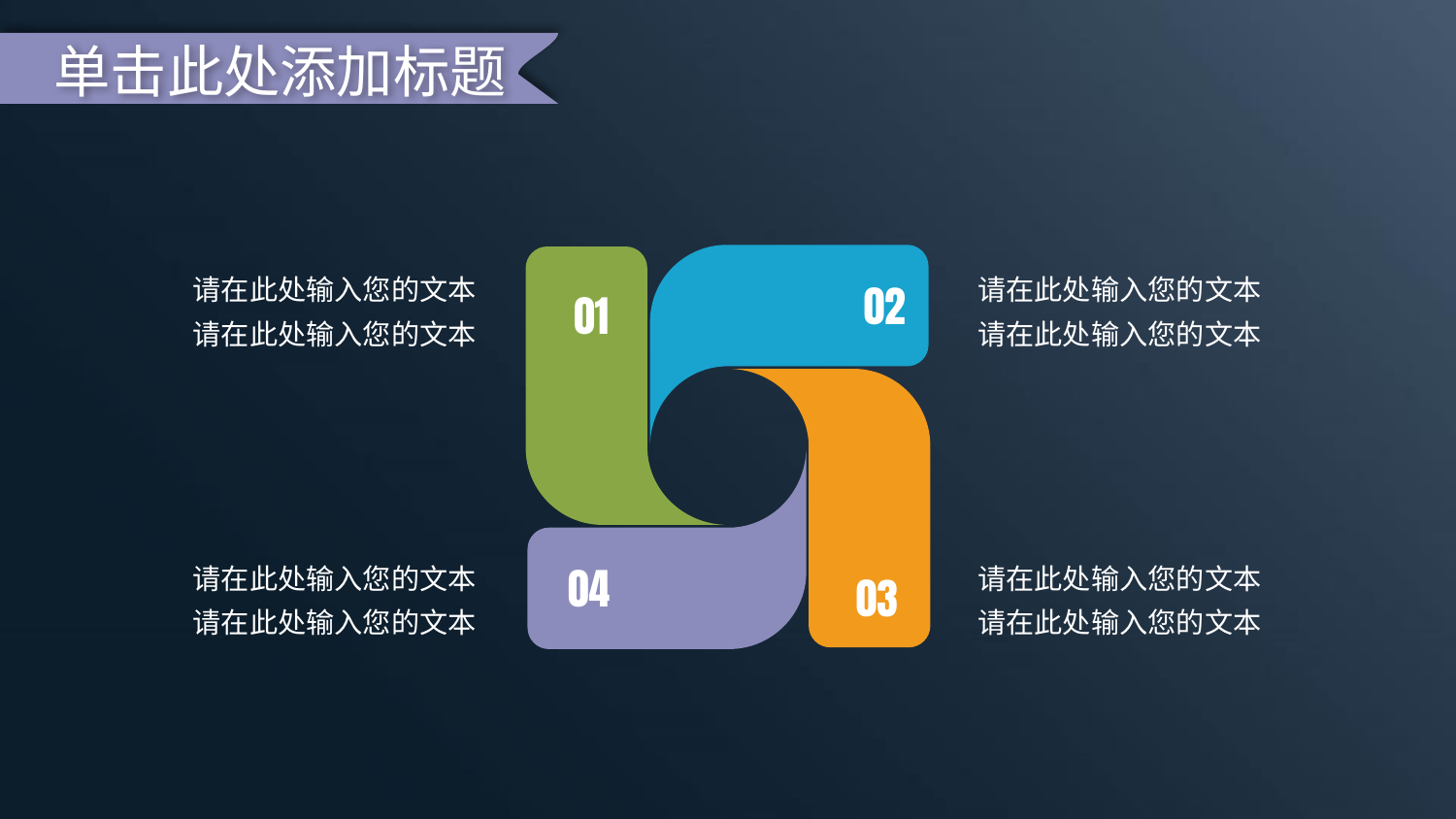

单击此处添加标题

02

01
请在此处输入您的文本
请在此处输入您的文本
请在此处输入您的文本
请在此处输入您的文本

03

04
请在此处输入您的文本
请在此处输入您的文本
请在此处输入您的文本
请在此处输入您的文本